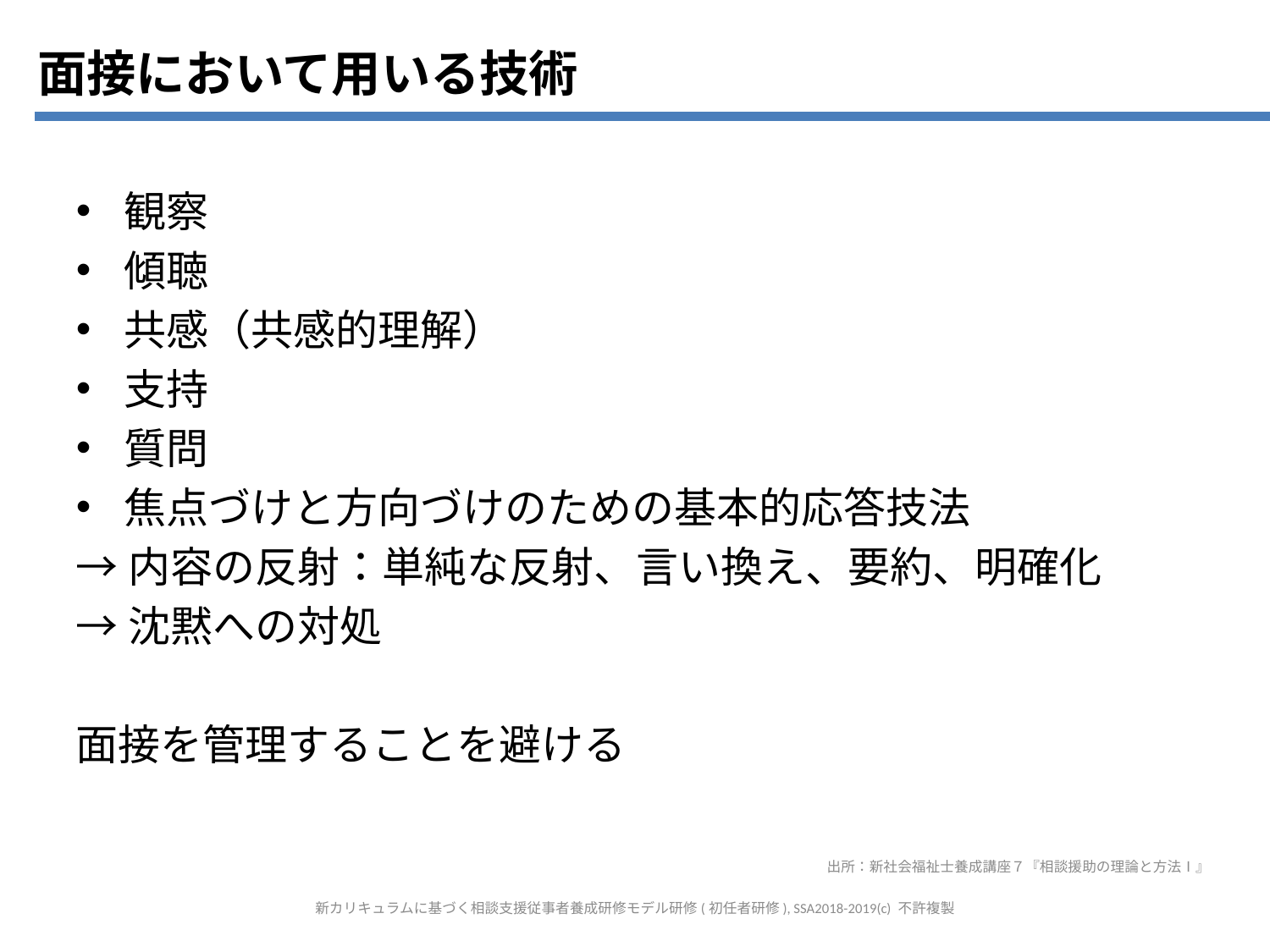

面接において用いる技術
観察
傾聴
共感（共感的理解）
支持
質問
焦点づけと方向づけのための基本的応答技法
→内容の反射：単純な反射、言い換え、要約、明確化
→沈黙への対処

面接を管理することを避ける
出所：新社会福祉士養成講座７『相談援助の理論と方法Ⅰ』
新カリキュラムに基づく相談支援従事者養成研修モデル研修(初任者研修), SSA2018-2019(c) 不許複製